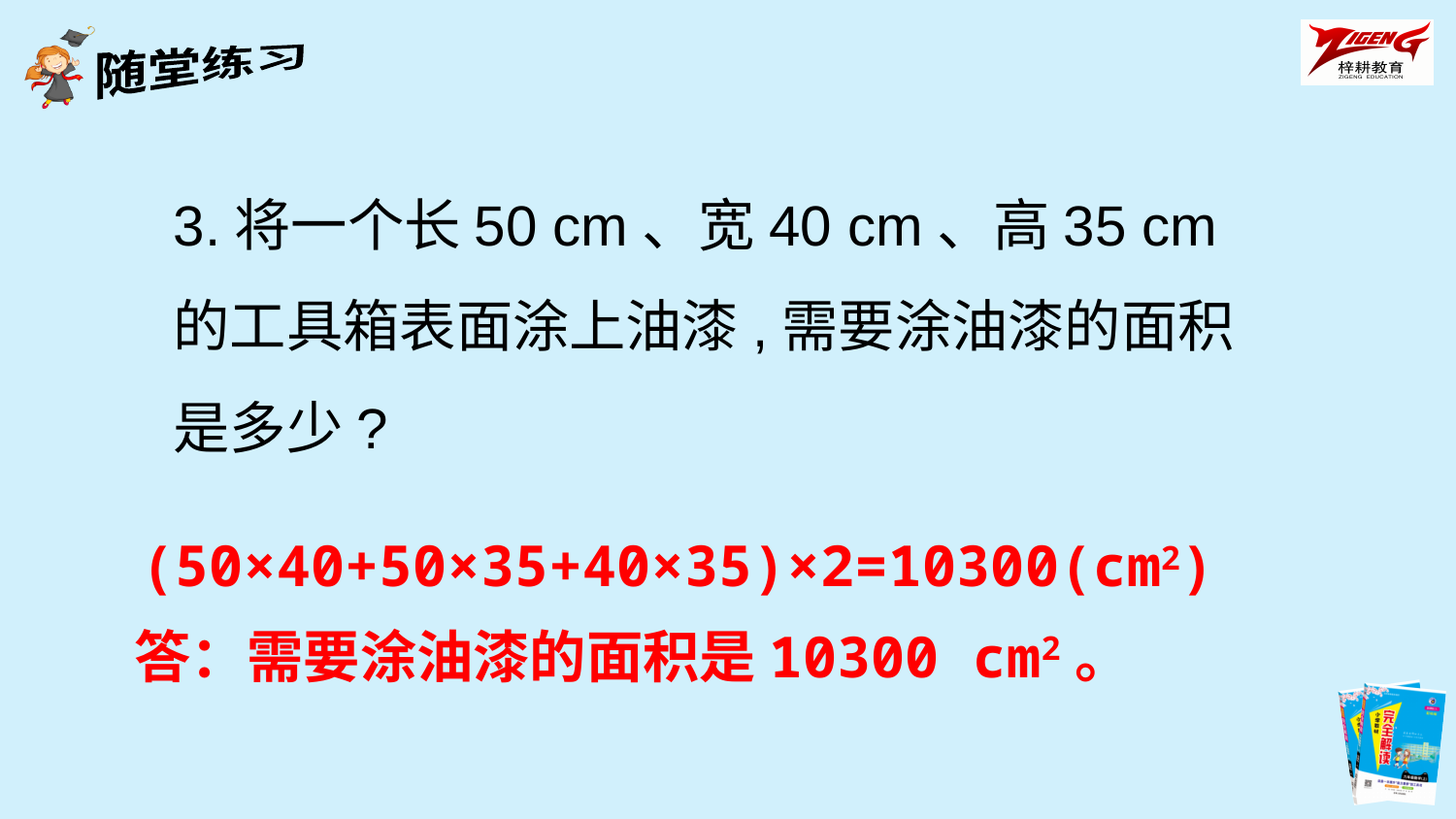

3.将一个长50 cm、宽40 cm、高35 cm的工具箱表面涂上油漆,需要涂油漆的面积是多少?
(50×40+50×35+40×35)×2=10300(cm2)
答：需要涂油漆的面积是10300 cm2。